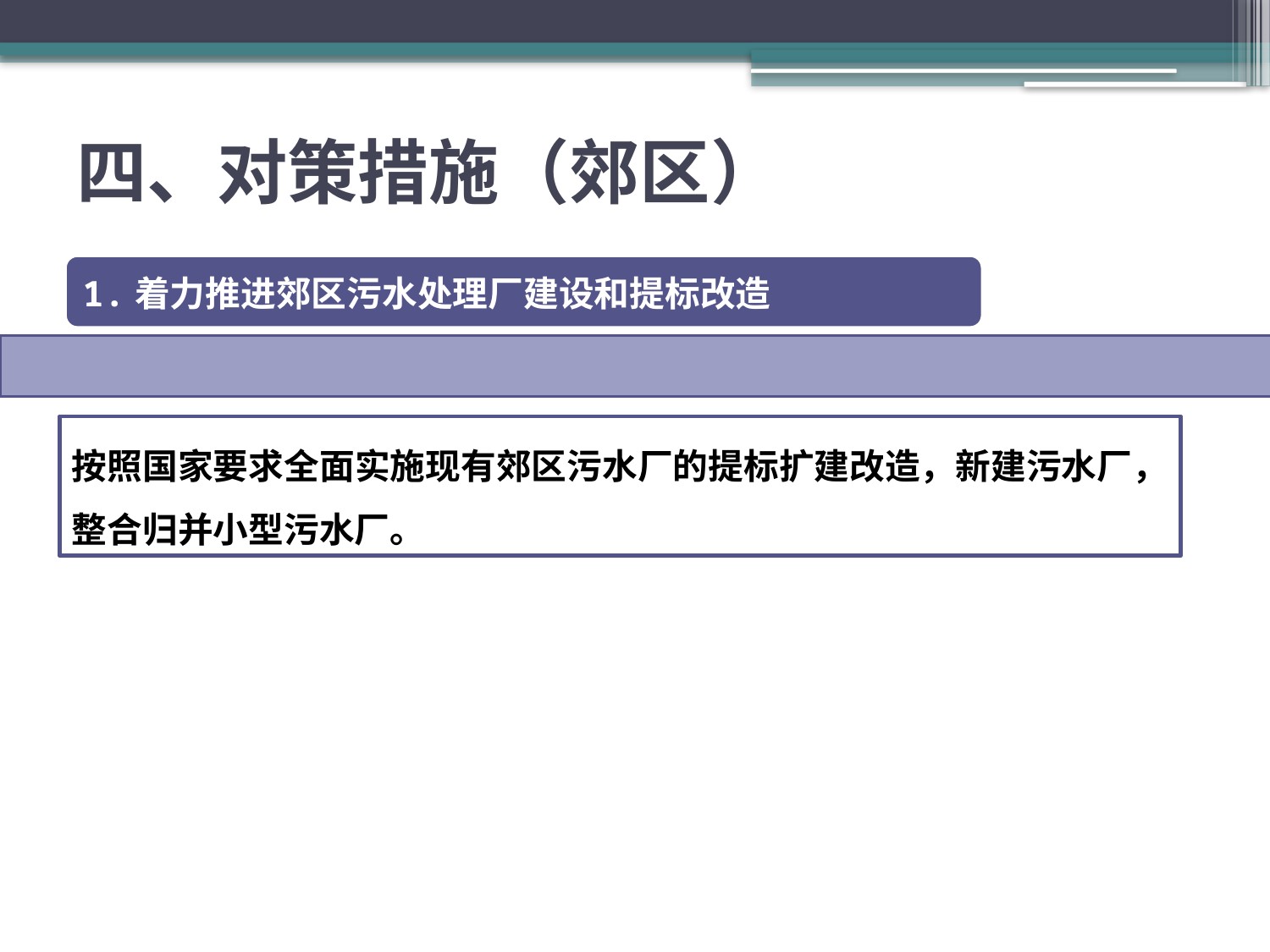

# 四、对策措施（郊区）
1.着力推进郊区污水处理厂建设和提标改造
按照国家要求全面实施现有郊区污水厂的提标扩建改造，新建污水厂，整合归并小型污水厂。